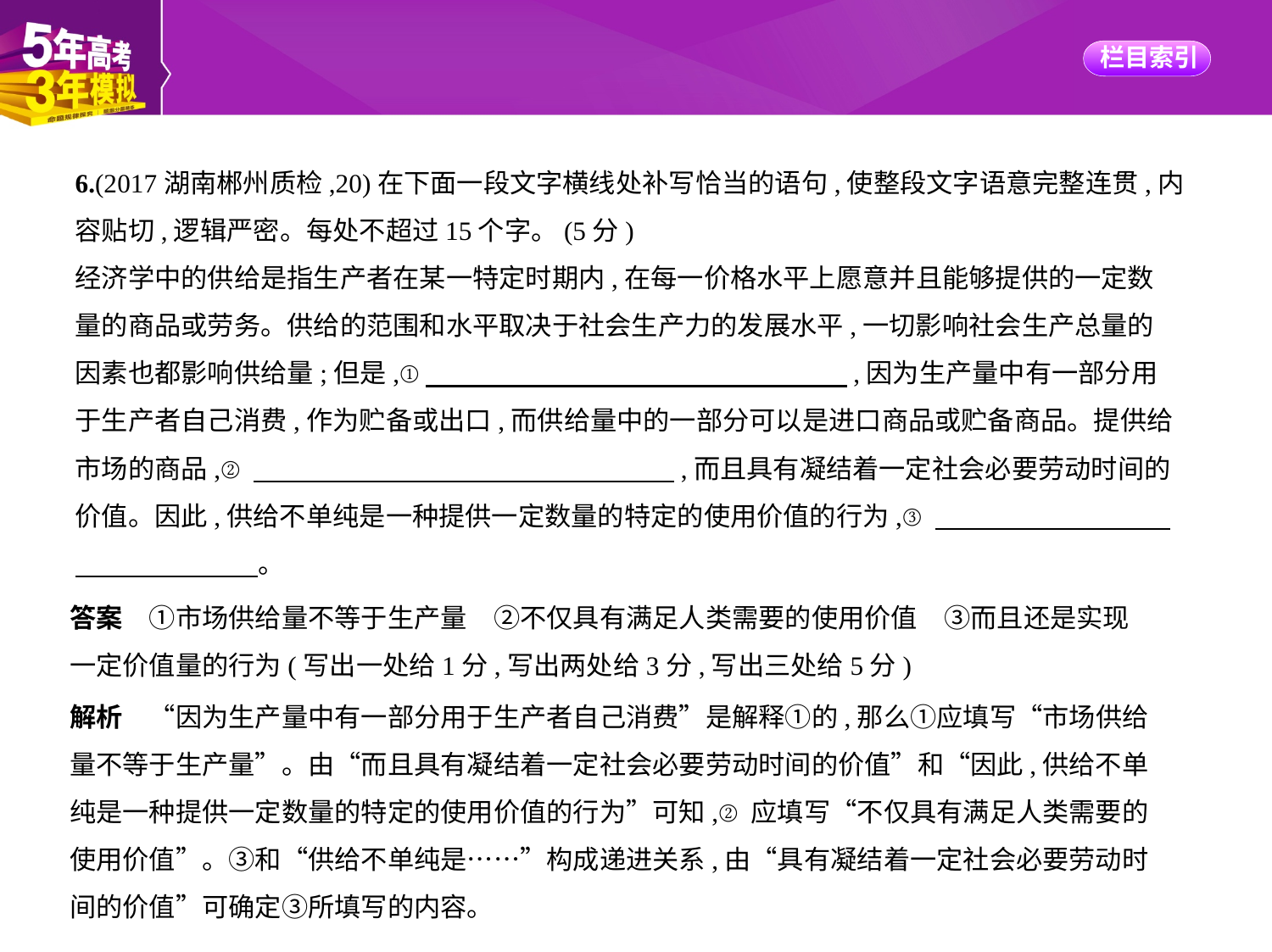

6.(2017湖南郴州质检,20)在下面一段文字横线处补写恰当的语句,使整段文字语意完整连贯,内
容贴切,逻辑严密。每处不超过15个字。(5分)
经济学中的供给是指生产者在某一特定时期内,在每一价格水平上愿意并且能够提供的一定数
量的商品或劳务。供给的范围和水平取决于社会生产力的发展水平,一切影响社会生产总量的
因素也都影响供给量;但是,①　　　　　　　　　　　　　　　    ,因为生产量中有一部分用
于生产者自己消费,作为贮备或出口,而供给量中的一部分可以是进口商品或贮备商品。提供给
市场的商品,②　　　　　　　　　　　　　　　    ,而且具有凝结着一定社会必要劳动时间的
价值。因此,供给不单纯是一种提供一定数量的特定的使用价值的行为,③　　　　　　　　    
　　　　　　    。
答案　①市场供给量不等于生产量　②不仅具有满足人类需要的使用价值　③而且还是实现
一定价值量的行为(写出一处给1分,写出两处给3分,写出三处给5分)
解析　“因为生产量中有一部分用于生产者自己消费”是解释①的,那么①应填写“市场供给
量不等于生产量”。由“而且具有凝结着一定社会必要劳动时间的价值”和“因此,供给不单
纯是一种提供一定数量的特定的使用价值的行为”可知,②应填写“不仅具有满足人类需要的
使用价值”。③和“供给不单纯是……”构成递进关系,由“具有凝结着一定社会必要劳动时
间的价值”可确定③所填写的内容。